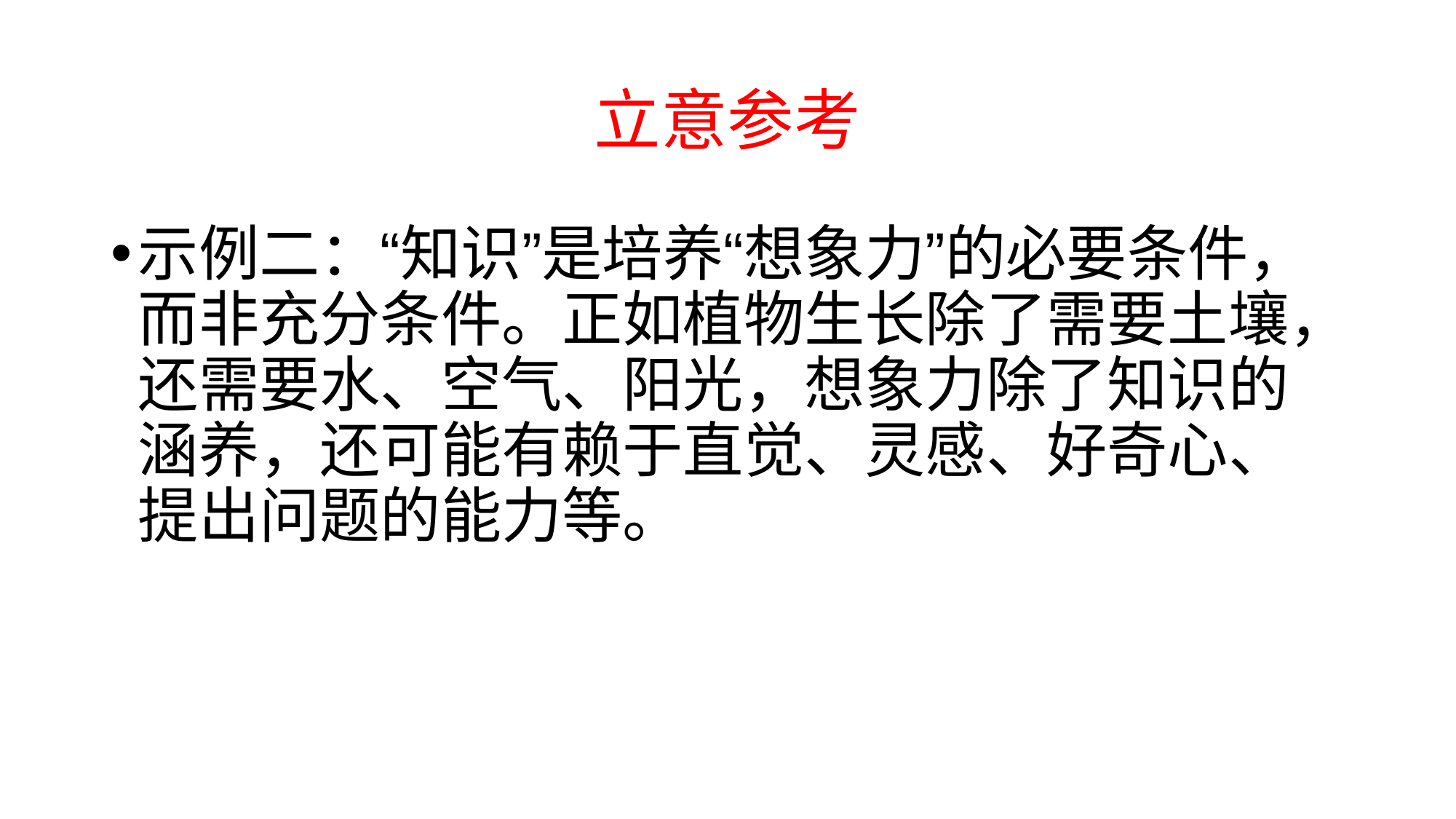

# 立意参考
示例二：“知识”是培养“想象力”的必要条件，而非充分条件。正如植物生长除了需要土壤，还需要水、空气、阳光，想象力除了知识的涵养，还可能有赖于直觉、灵感、好奇心、提出问题的能力等。